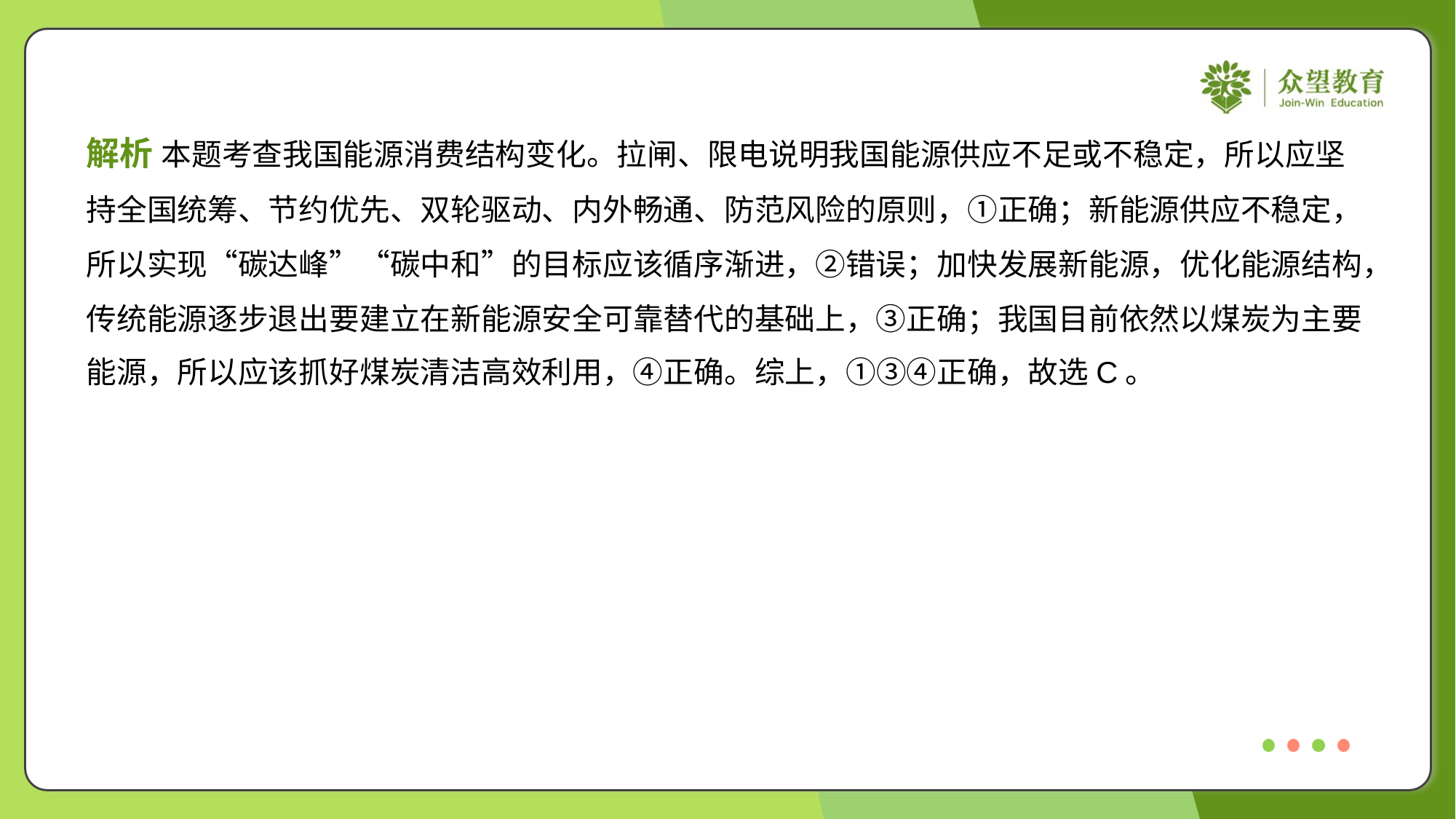

解析 本题考查我国能源消费结构变化。拉闸、限电说明我国能源供应不足或不稳定，所以应坚
持全国统筹、节约优先、双轮驱动、内外畅通、防范风险的原则，①正确；新能源供应不稳定，
所以实现“碳达峰”“碳中和”的目标应该循序渐进，②错误；加快发展新能源，优化能源结构，
传统能源逐步退出要建立在新能源安全可靠替代的基础上，③正确；我国目前依然以煤炭为主要
能源，所以应该抓好煤炭清洁高效利用，④正确。综上，①③④正确，故选C。